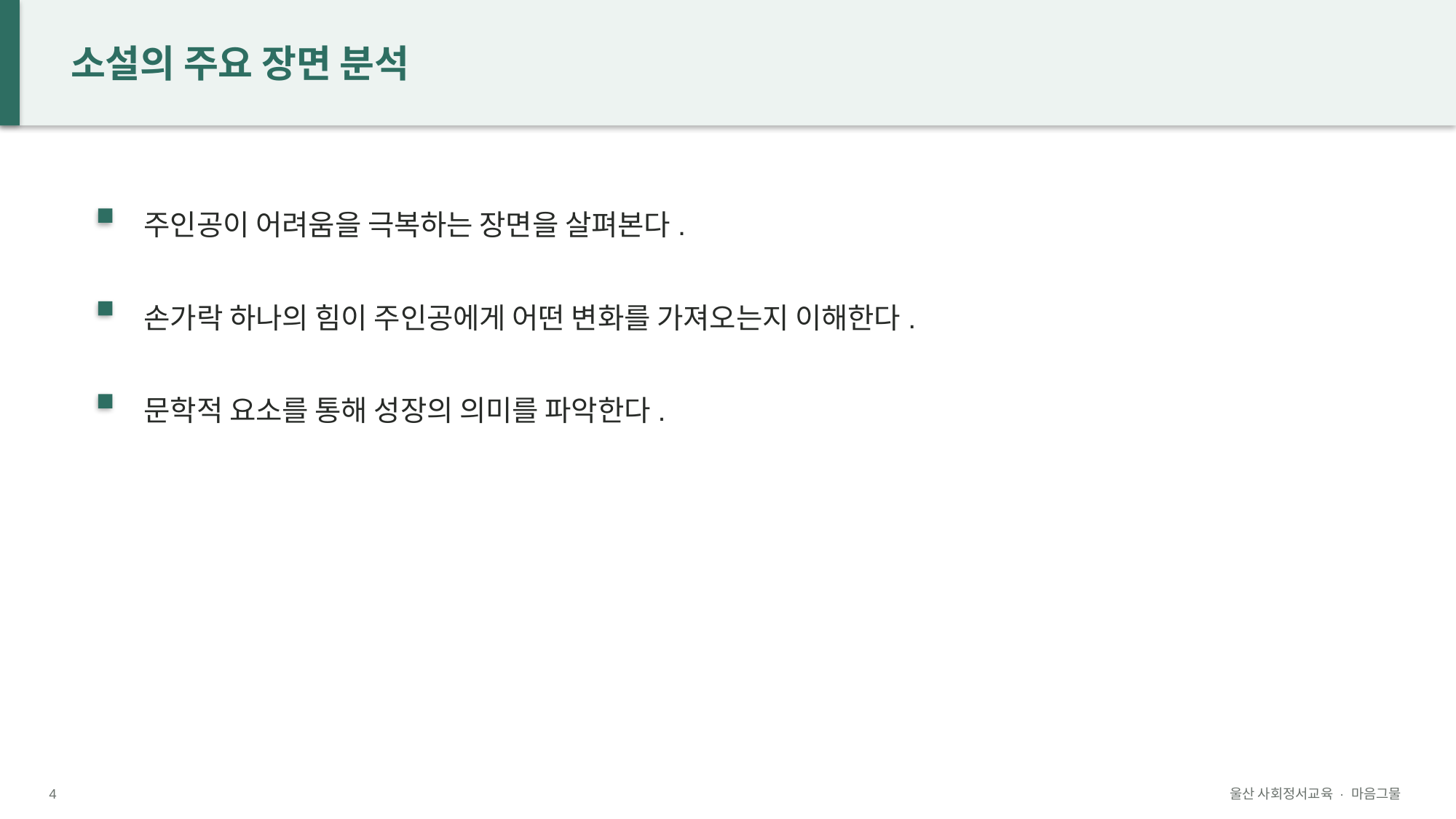

소설의 주요 장면 분석
주인공이 어려움을 극복하는 장면을 살펴본다.

손가락 하나의 힘이 주인공에게 어떤 변화를 가져오는지 이해한다.

문학적 요소를 통해 성장의 의미를 파악한다.

4
울산 사회정서교육 · 마음그물